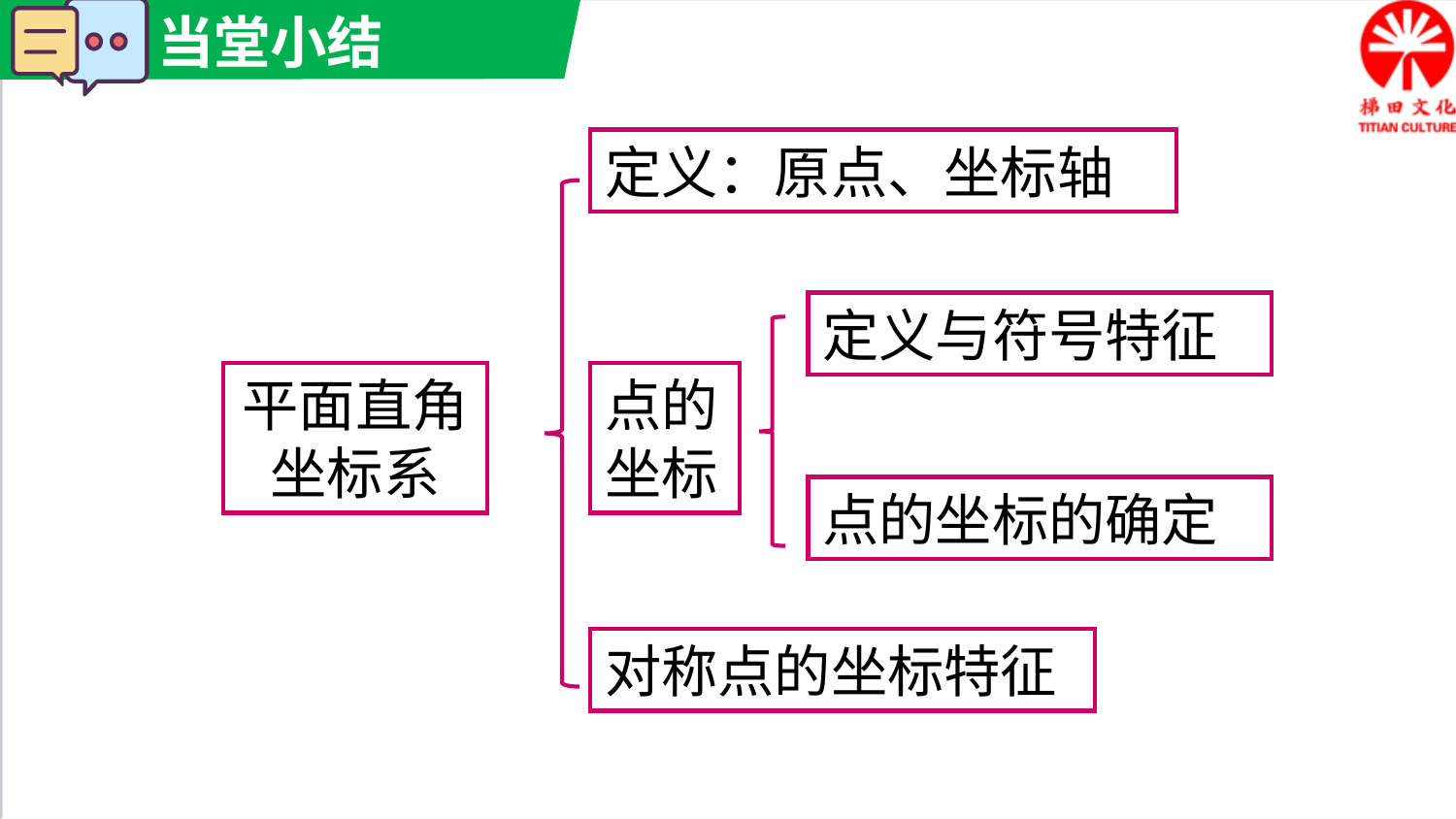

定义：原点、坐标轴

定义与符号特征

平面直角坐标系
点的坐标
点的坐标的确定
对称点的坐标特征